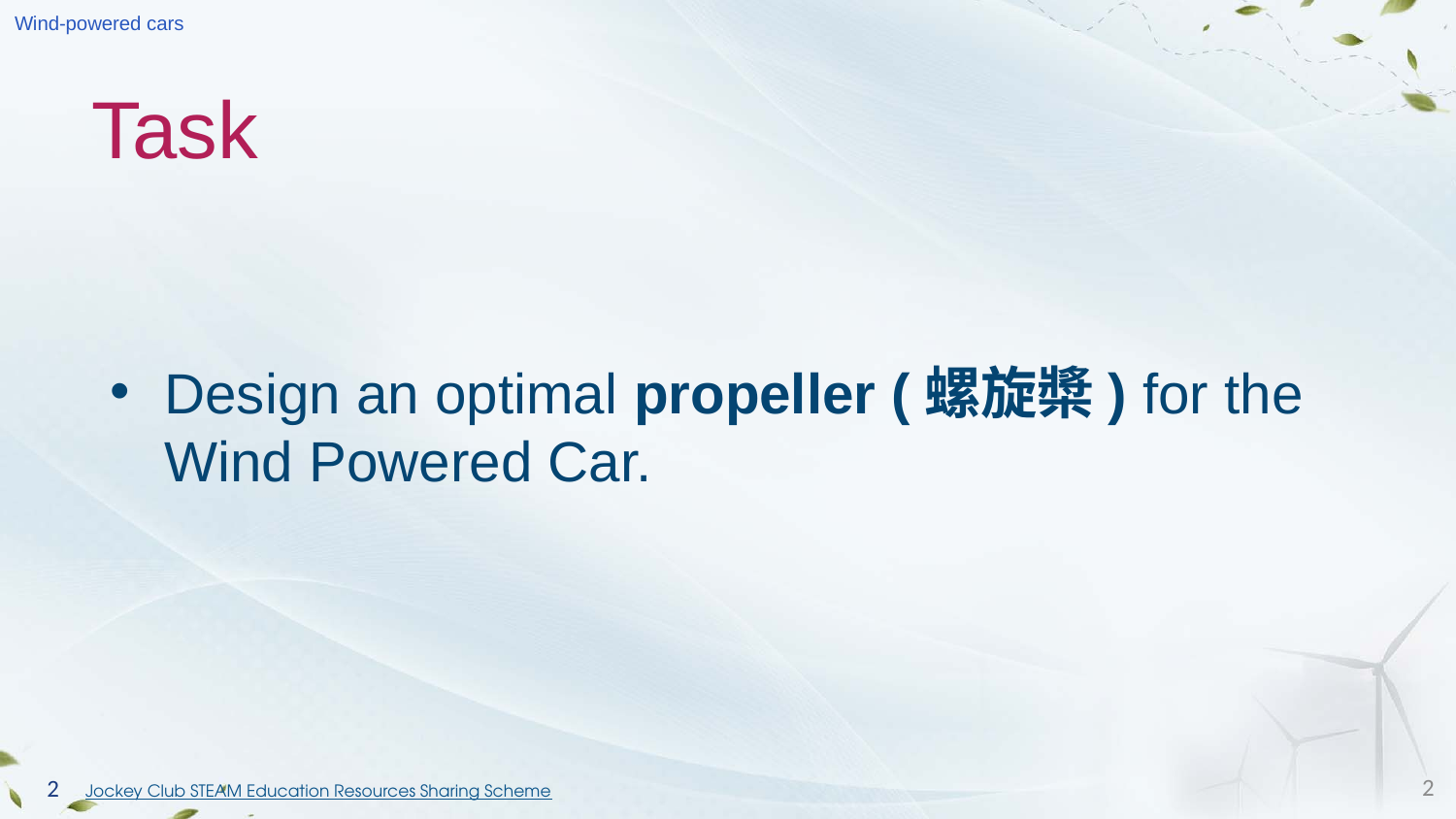

# Task

Design an optimal propeller (螺旋槳) for the Wind Powered Car.
2